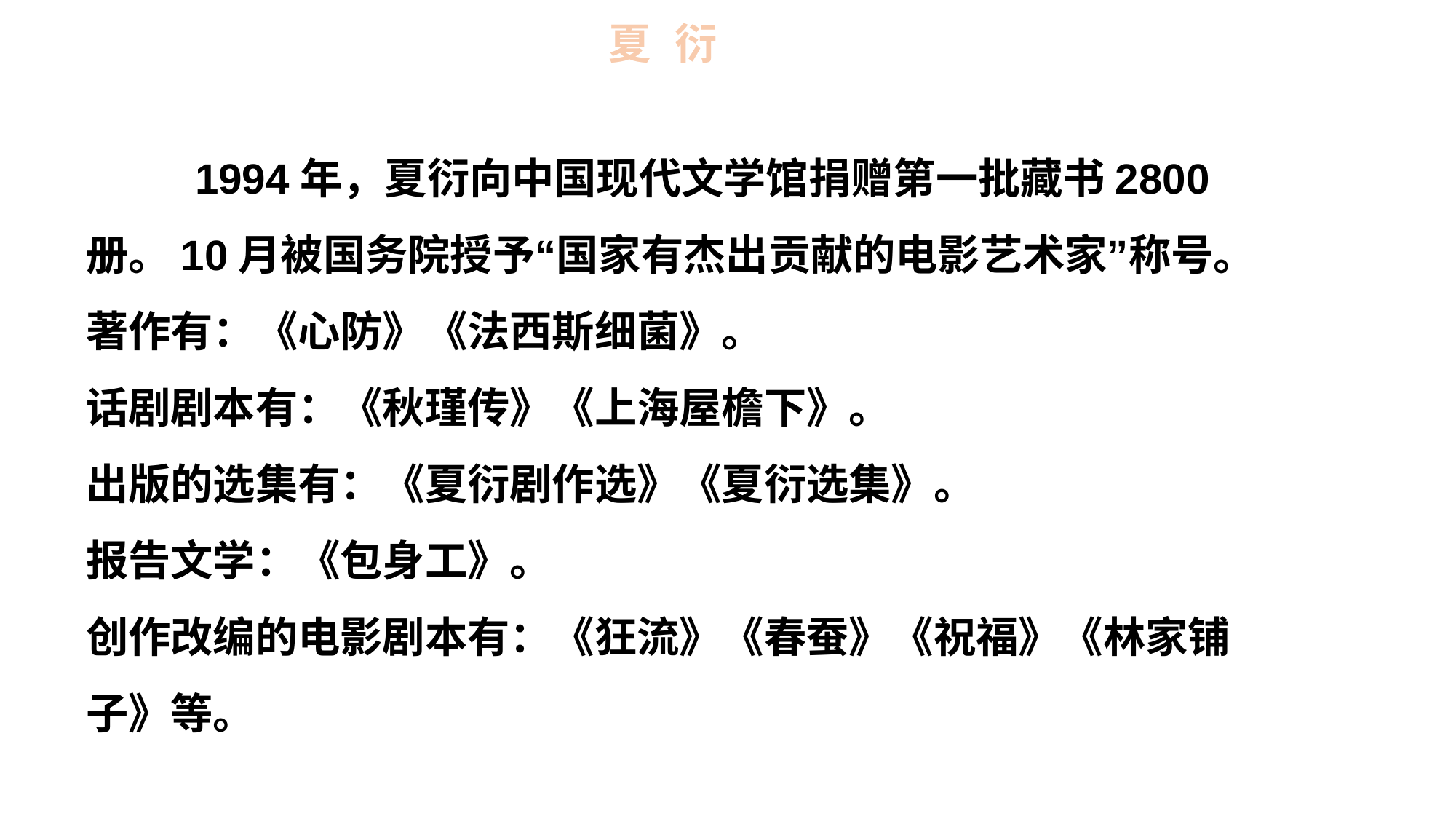

夏  衍

	1994年，夏衍向中国现代文学馆捐赠第一批藏书2800册。10月被国务院授予“国家有杰出贡献的电影艺术家”称号。
著作有：《心防》《法西斯细菌》。
话剧剧本有：《秋瑾传》《上海屋檐下》。
出版的选集有：《夏衍剧作选》《夏衍选集》。
报告文学：《包身工》。
创作改编的电影剧本有：《狂流》《春蚕》《祝福》《林家铺子》等。